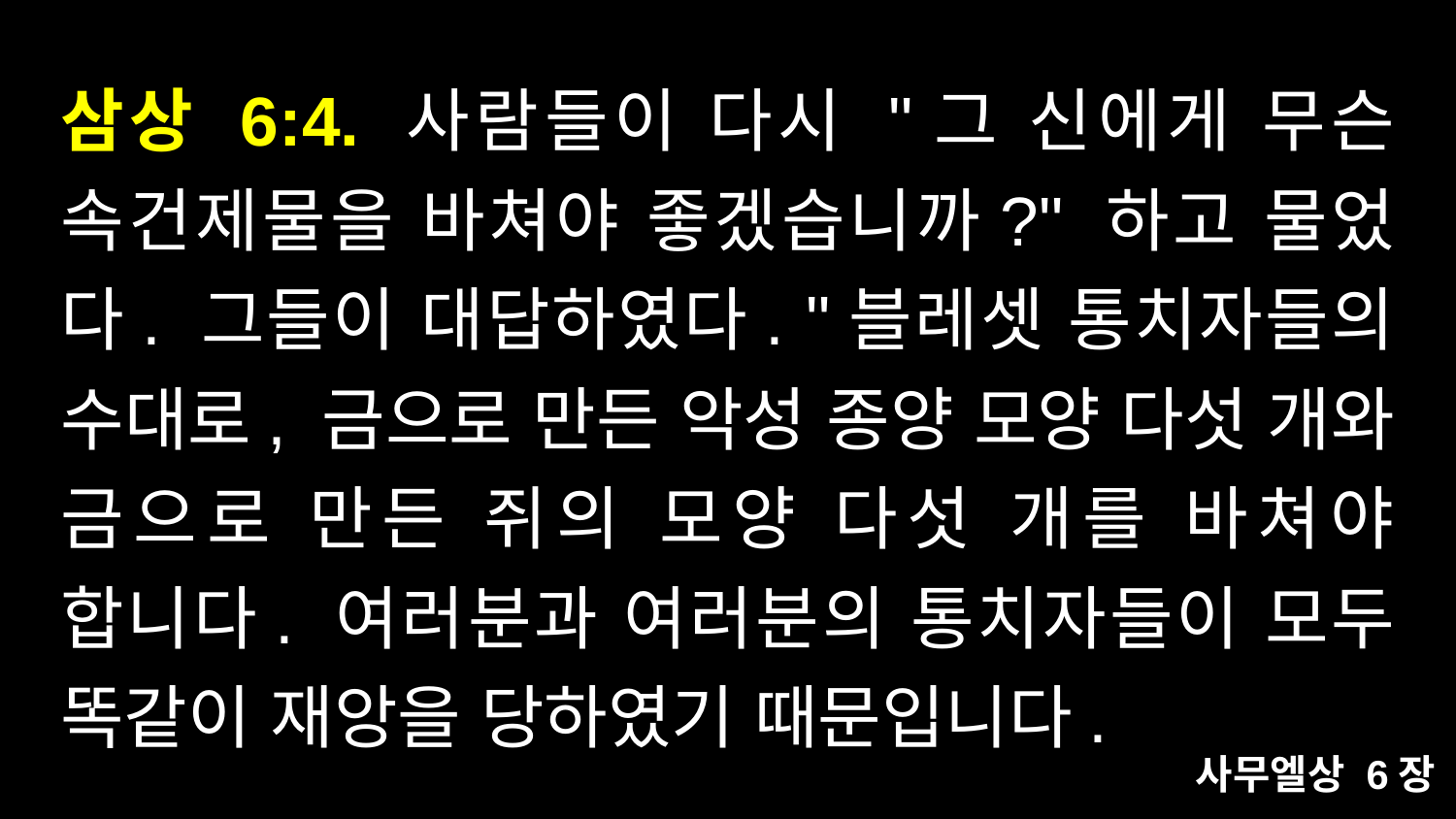

# 삼상 6:4. 사람들이 다시 "그 신에게 무슨 속건제물을 바쳐야 좋겠습니까?" 하고 물었다. 그들이 대답하였다. "블레셋 통치자들의 수대로, 금으로 만든 악성 종양 모양 다섯 개와 금으로 만든 쥐의 모양 다섯 개를 바쳐야 합니다. 여러분과 여러분의 통치자들이 모두 똑같이 재앙을 당하였기 때문입니다.
사무엘상 6장